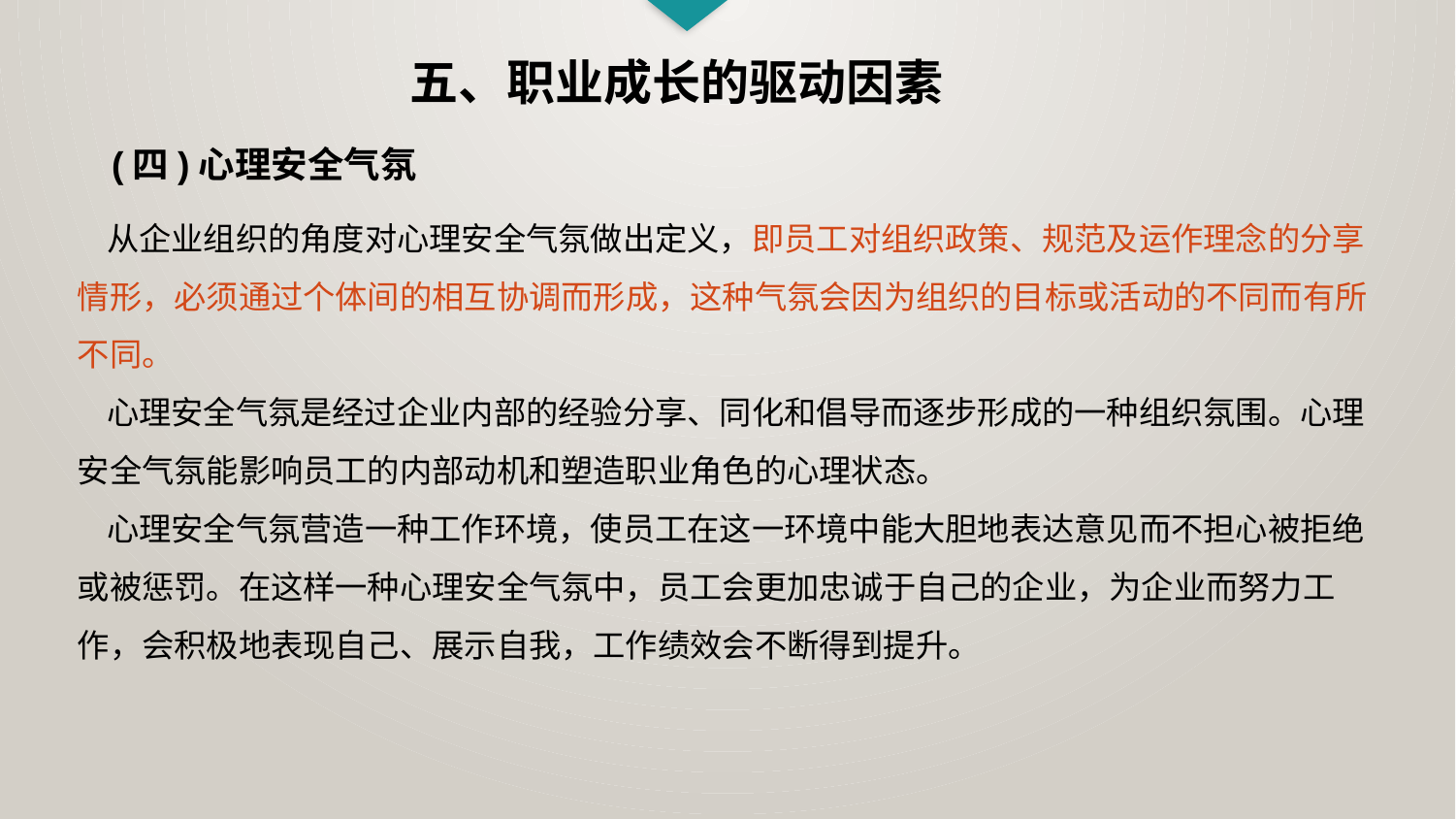

五、职业成长的驱动因素
(四)心理安全气氛
   从企业组织的角度对心理安全气氛做出定义，即员工对组织政策、规范及运作理念的分享情形，必须通过个体间的相互协调而形成，这种气氛会因为组织的目标或活动的不同而有所不同。
   心理安全气氛是经过企业内部的经验分享、同化和倡导而逐步形成的一种组织氛围。心理安全气氛能影响员工的内部动机和塑造职业角色的心理状态。
   心理安全气氛营造一种工作环境，使员工在这一环境中能大胆地表达意见而不担心被拒绝或被惩罚。在这样一种心理安全气氛中，员工会更加忠诚于自己的企业，为企业而努力工作，会积极地表现自己、展示自我，工作绩效会不断得到提升。
62